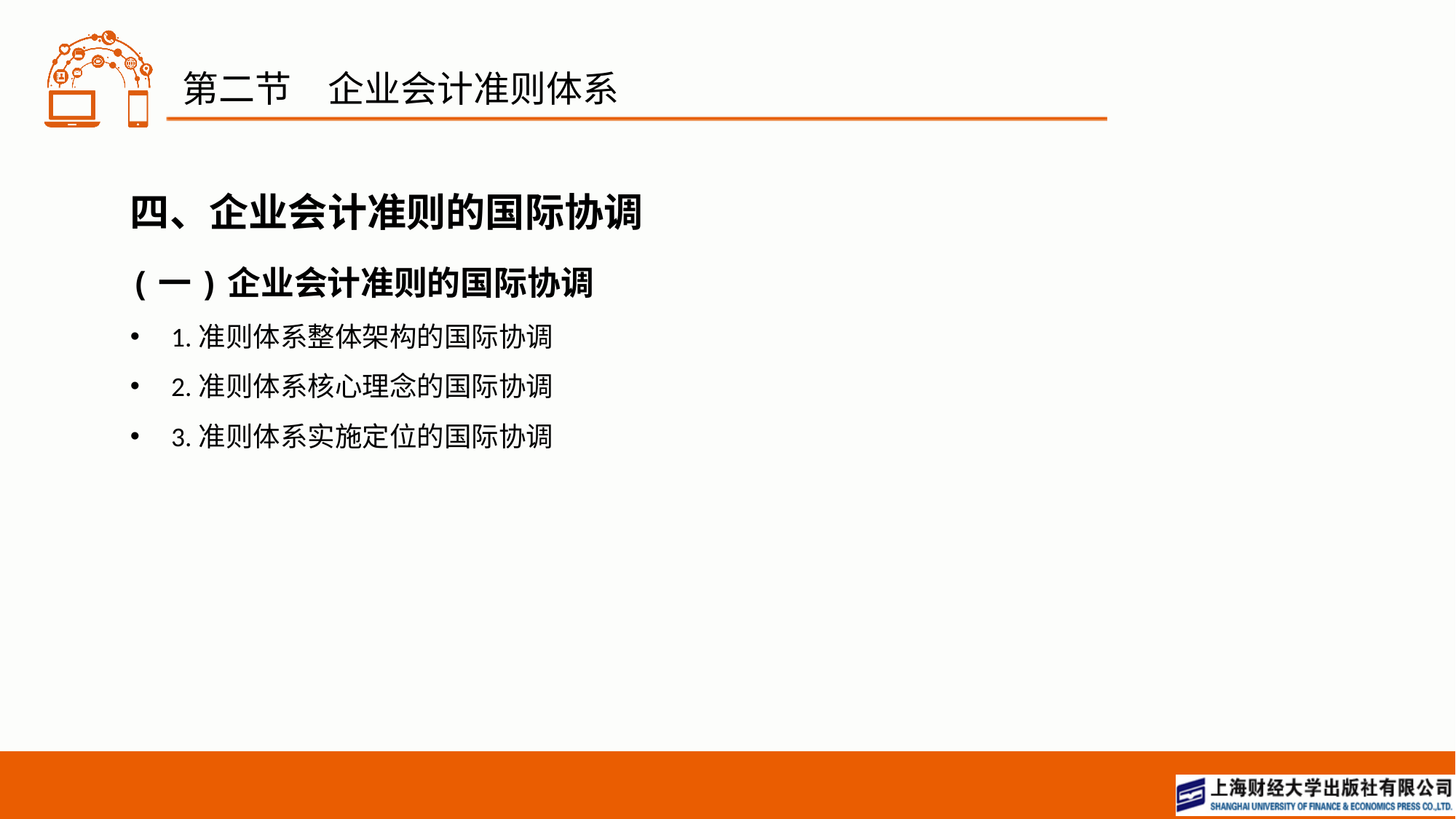

# 第二节　企业会计准则体系
四、企业会计准则的国际协调
(一)企业会计准则的国际协调
1.准则体系整体架构的国际协调
2.准则体系核心理念的国际协调
3.准则体系实施定位的国际协调